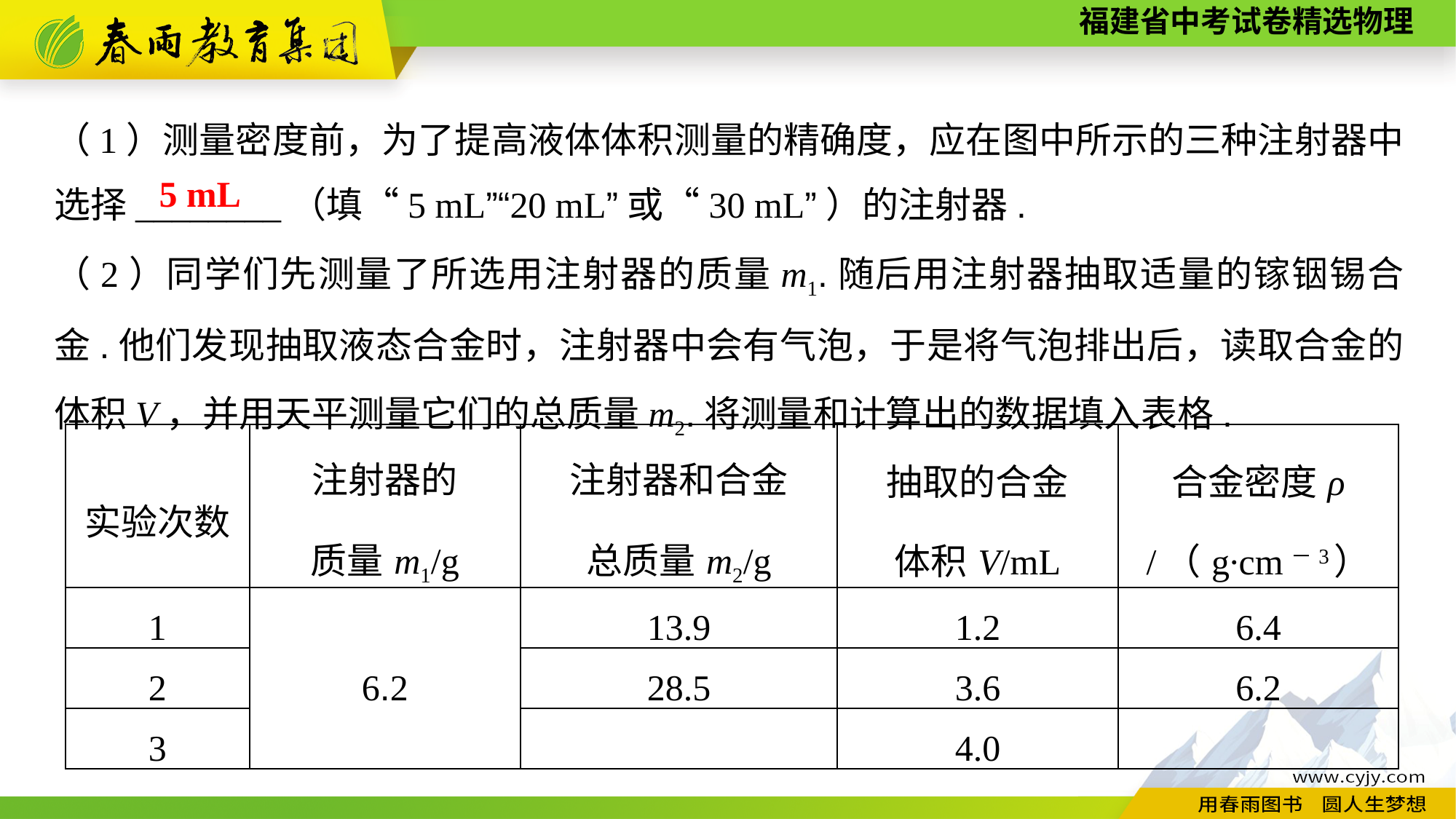

（1）测量密度前，为了提高液体体积测量的精确度，应在图中所示的三种注射器中选择________（填“5 mL”“20 mL”或“30 mL”）的注射器.
（2）同学们先测量了所选用注射器的质量m1.随后用注射器抽取适量的镓铟锡合金.他们发现抽取液态合金时，注射器中会有气泡，于是将气泡排出后，读取合金的体积V，并用天平测量它们的总质量m2.将测量和计算出的数据填入表格.
5 mL
| 实验次数 | 注射器的 质量m1/g | 注射器和合金 总质量m2/g | 抽取的合金 体积V/mL | 合金密度ρ /（g∙cm－3） |
| --- | --- | --- | --- | --- |
| 1 | 6.2 | 13.9 | 1.2 | 6.4 |
| 2 |  | 28.5 | 3.6 | 6.2 |
| 3 |  |  | 4.0 |  |